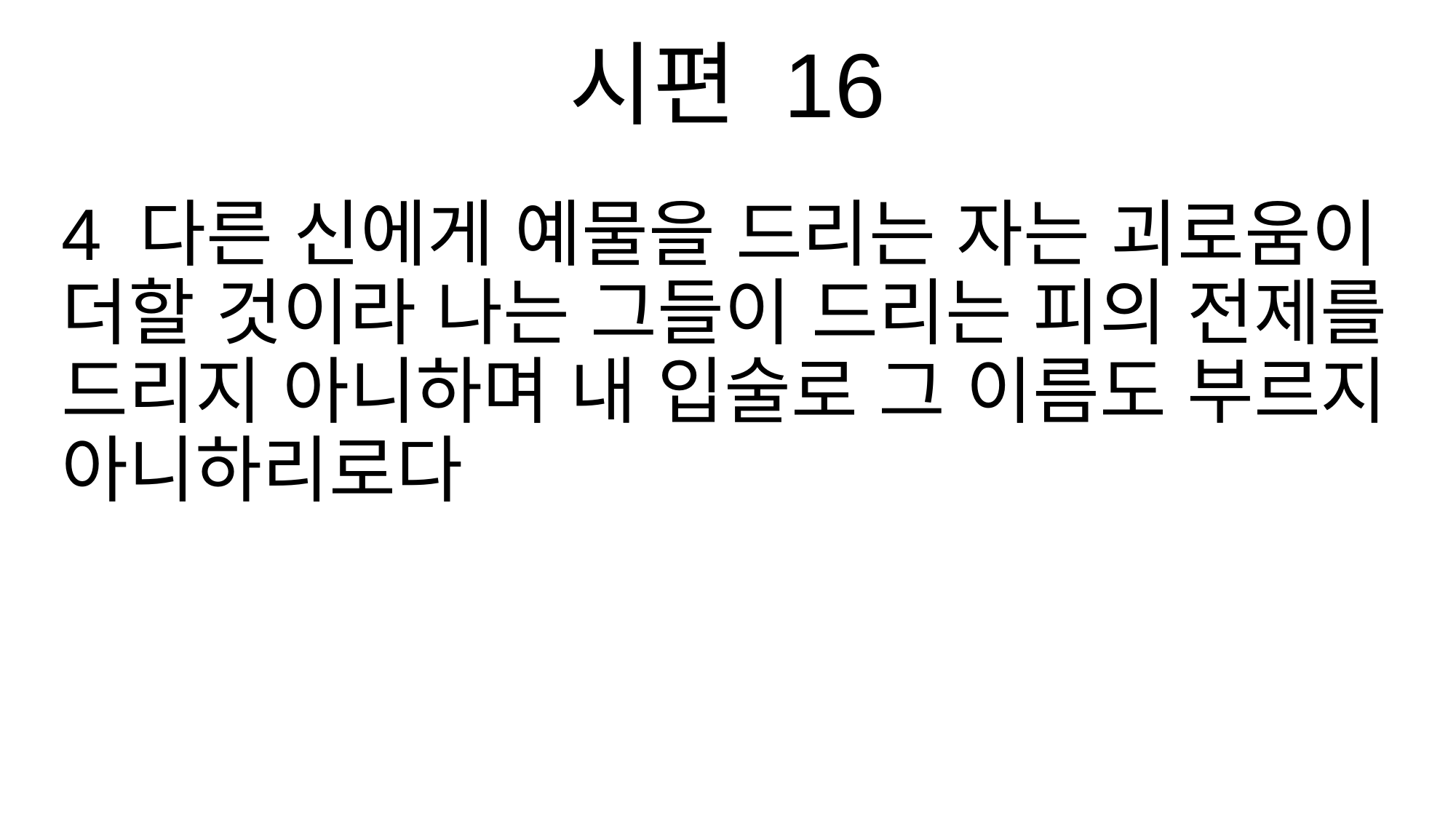

시편 16
4 다른 신에게 예물을 드리는 자는 괴로움이 더할 것이라 나는 그들이 드리는 피의 전제를 드리지 아니하며 내 입술로 그 이름도 부르지 아니하리로다